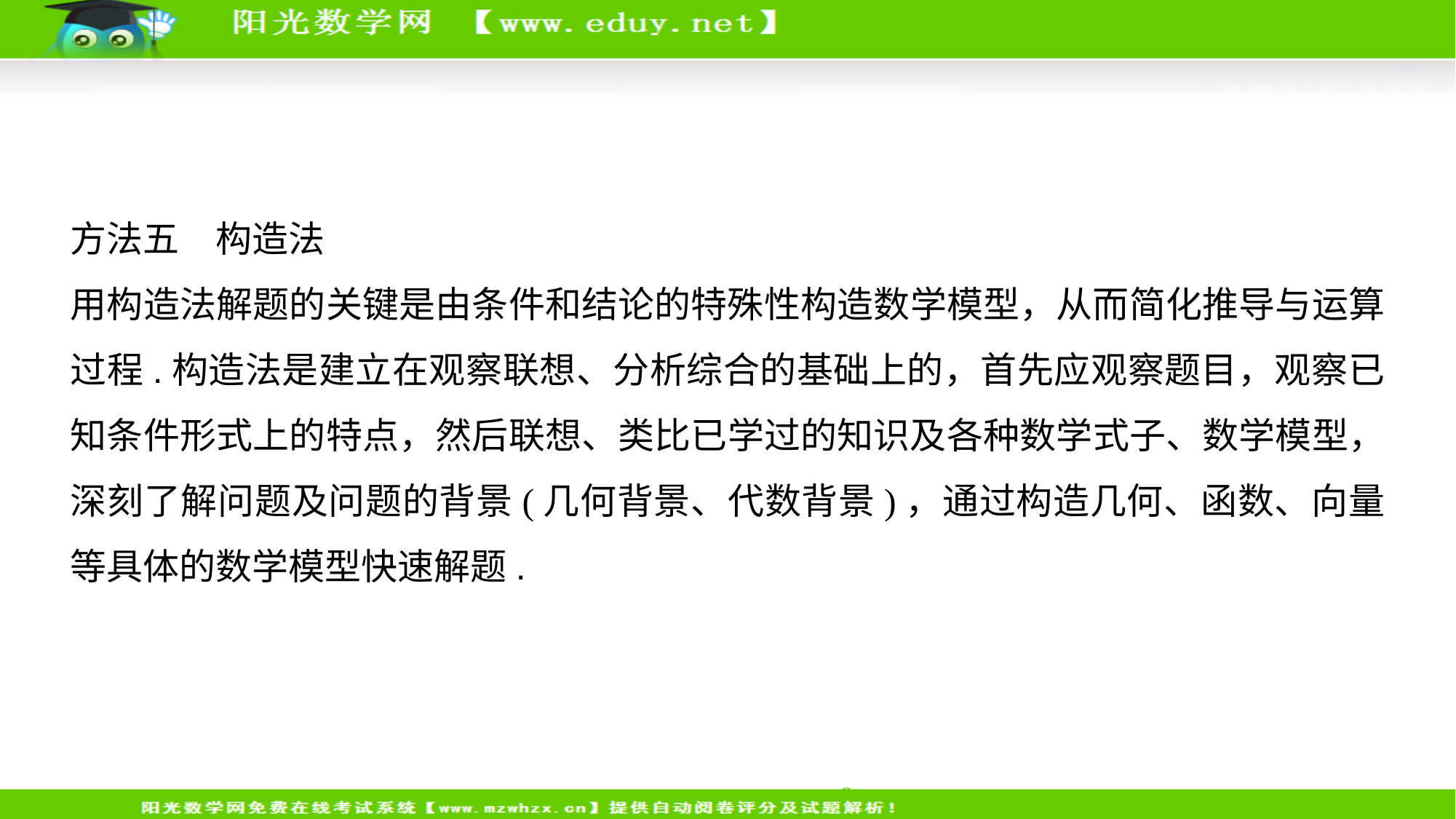

方法五　构造法
用构造法解题的关键是由条件和结论的特殊性构造数学模型，从而简化推导与运算过程.构造法是建立在观察联想、分析综合的基础上的，首先应观察题目，观察已知条件形式上的特点，然后联想、类比已学过的知识及各种数学式子、数学模型，深刻了解问题及问题的背景(几何背景、代数背景)，通过构造几何、函数、向量等具体的数学模型快速解题.